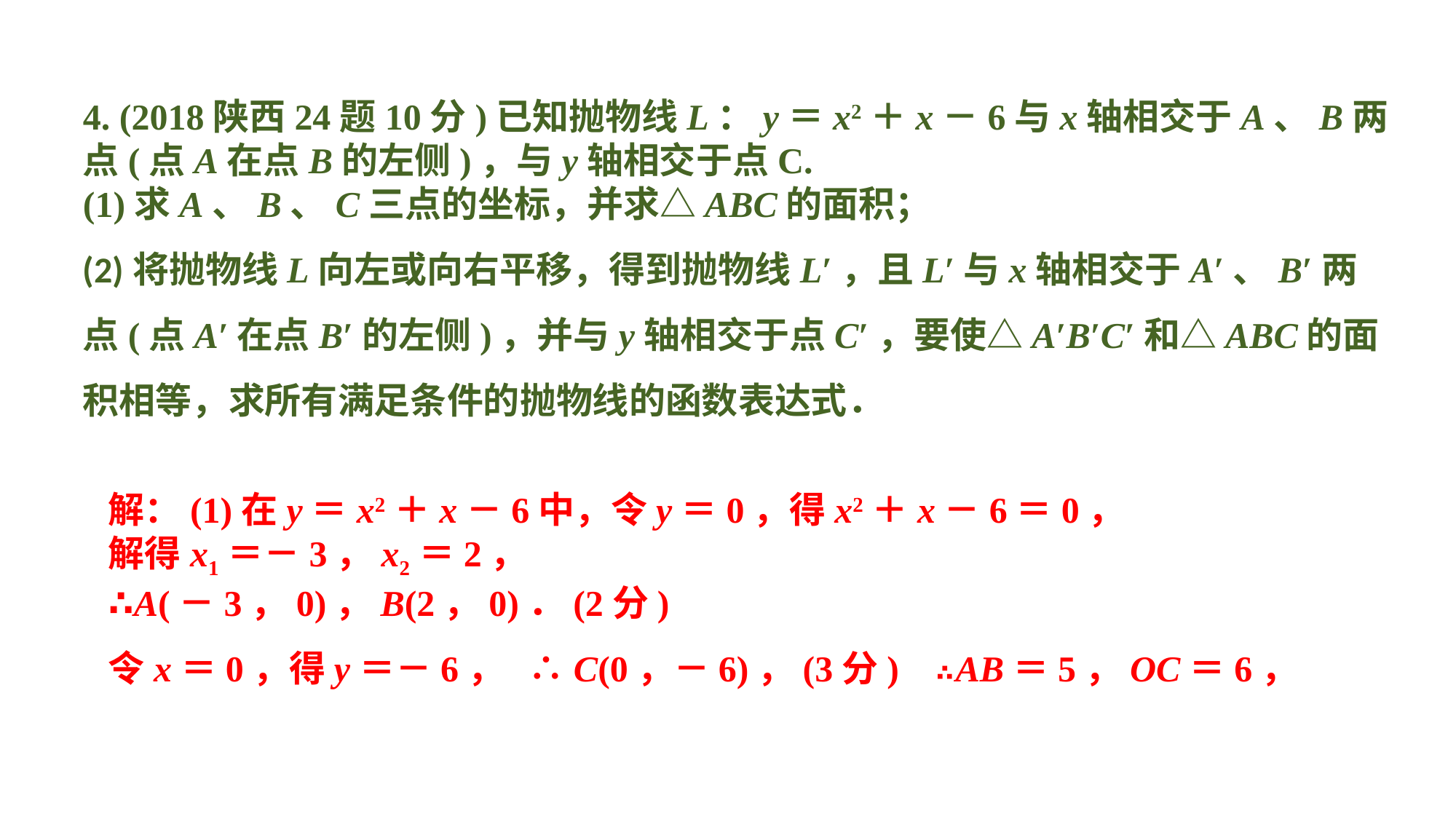

4. (2018陕西24题10分)已知抛物线L：y＝x2＋x－6与x轴相交于A、B两点(点A在点B的左侧)，与y轴相交于点C.(1)求A、B、C三点的坐标，并求△ABC的面积；(2)将抛物线L向左或向右平移，得到抛物线L′，且L′与x轴相交于A′、B′两点(点A′在点B′的左侧)，并与y轴相交于点C′，要使△A′B′C′和△ABC的面积相等，求所有满足条件的抛物线的函数表达式．
解：(1)在y＝x2＋x－6中，令y＝0，得x2＋x－6＝0，解得x1＝－3，x2＝2，∴A(－3，0)，B(2，0)．(2分)令x＝0，得y＝－6，   ∴C(0，－6)，(3分)    ∴AB＝5，OC＝6，